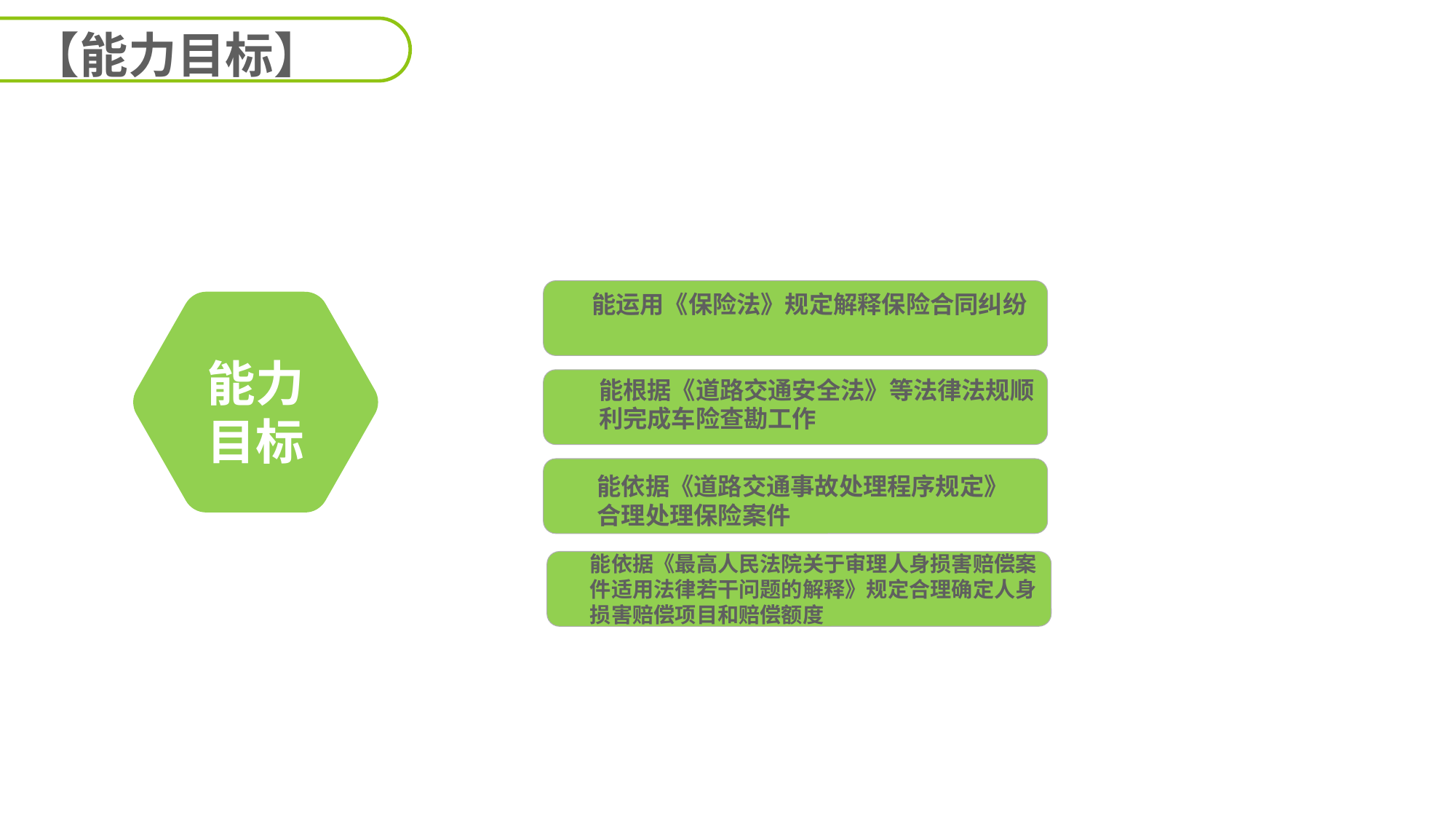

【能力目标】

能运用《保险法》规定解释保险合同纠纷

能力
目标

能根据《道路交通安全法》等法律法规顺利完成车险查勘工作

能依据《道路交通事故处理程序规定》合理处理保险案件
能依据《最高人民法院关于审理人身损害赔偿案件适用法律若干问题的解释》规定合理确定人身损害赔偿项目和赔偿额度

延迟符